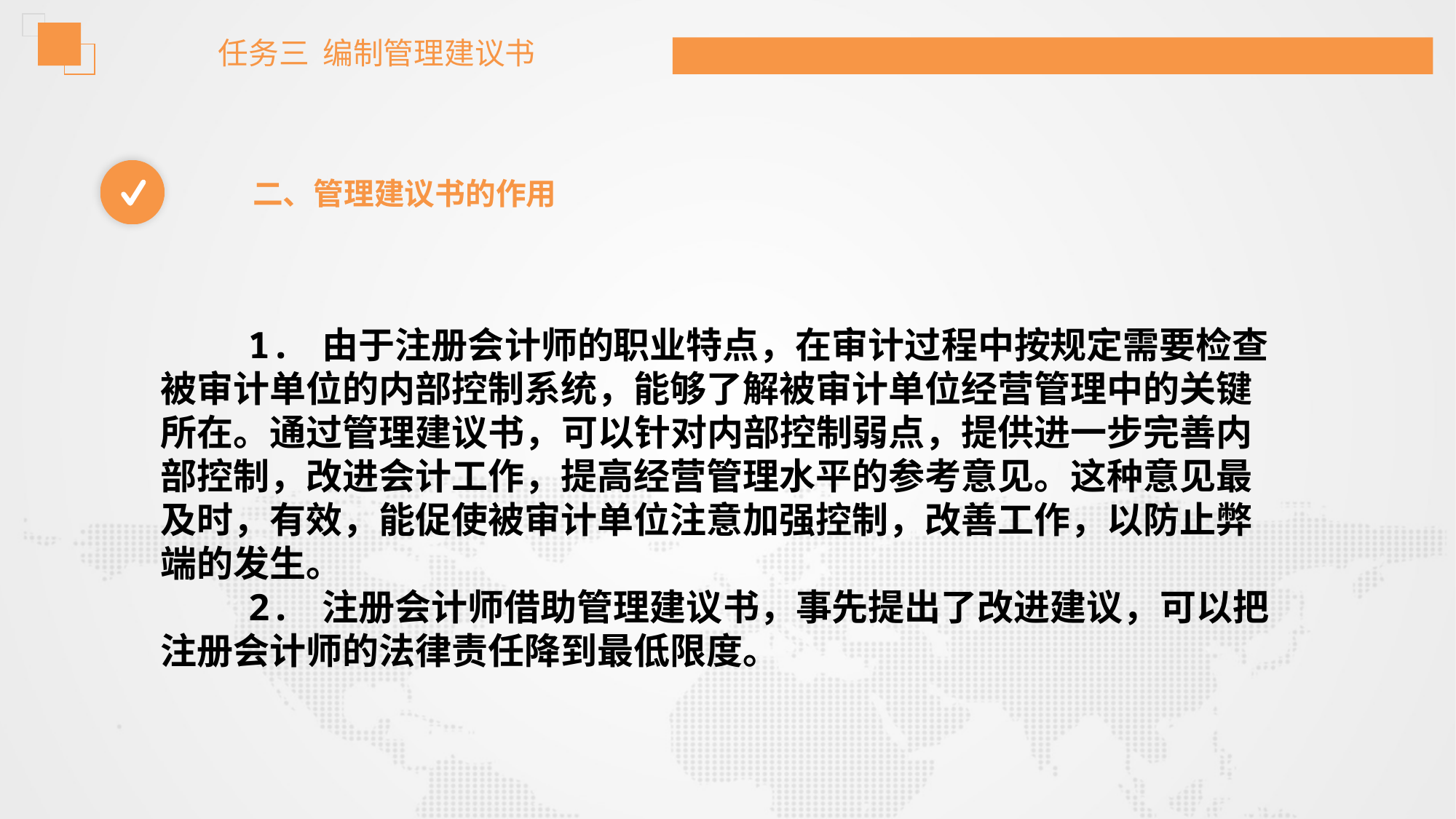

任务三  编制管理建议书

二、管理建议书的作用
    1. 由于注册会计师的职业特点，在审计过程中按规定需要检查被审计单位的内部控制系统，能够了解被审计单位经营管理中的关键所在。通过管理建议书，可以针对内部控制弱点，提供进一步完善内部控制，改进会计工作，提高经营管理水平的参考意见。这种意见最及时，有效，能促使被审计单位注意加强控制，改善工作，以防止弊端的发生。
    2. 注册会计师借助管理建议书，事先提出了改进建议，可以把注册会计师的法律责任降到最低限度。